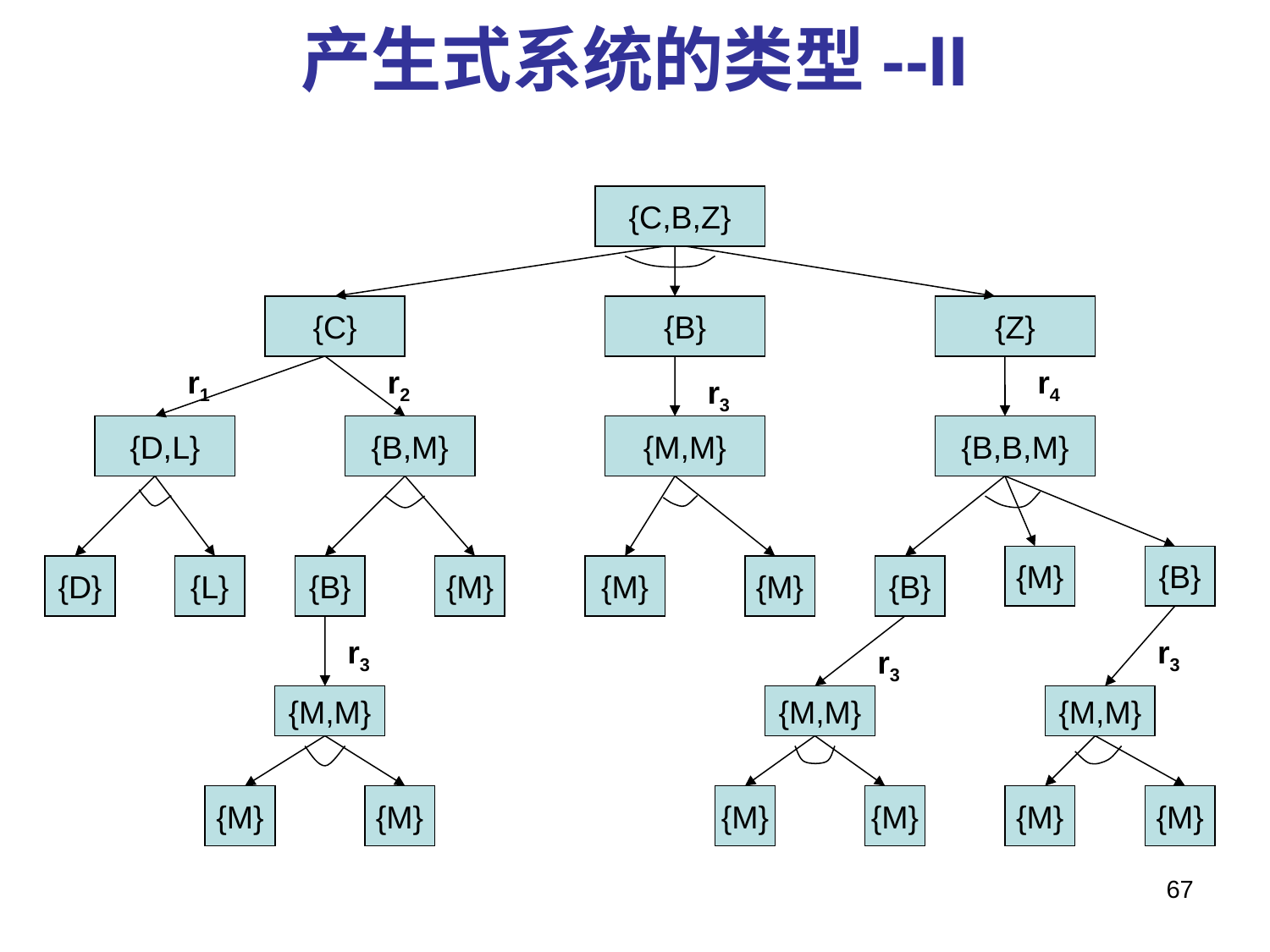

# 产生式系统的类型--II

{C,B,Z}

{C}
{B}
{Z}

r1

r2

r4
r3
{D,L}
{B,M}
{M,M}
{B,B,M}

{M}
{B}
{D}
{L}
{B}
{M}
{M}
{M}
{B}

r3
r3
r3
{M,M}
{M,M}
{M,M}

{M}
{M}
{M}
{M}
{M}
{M}
67